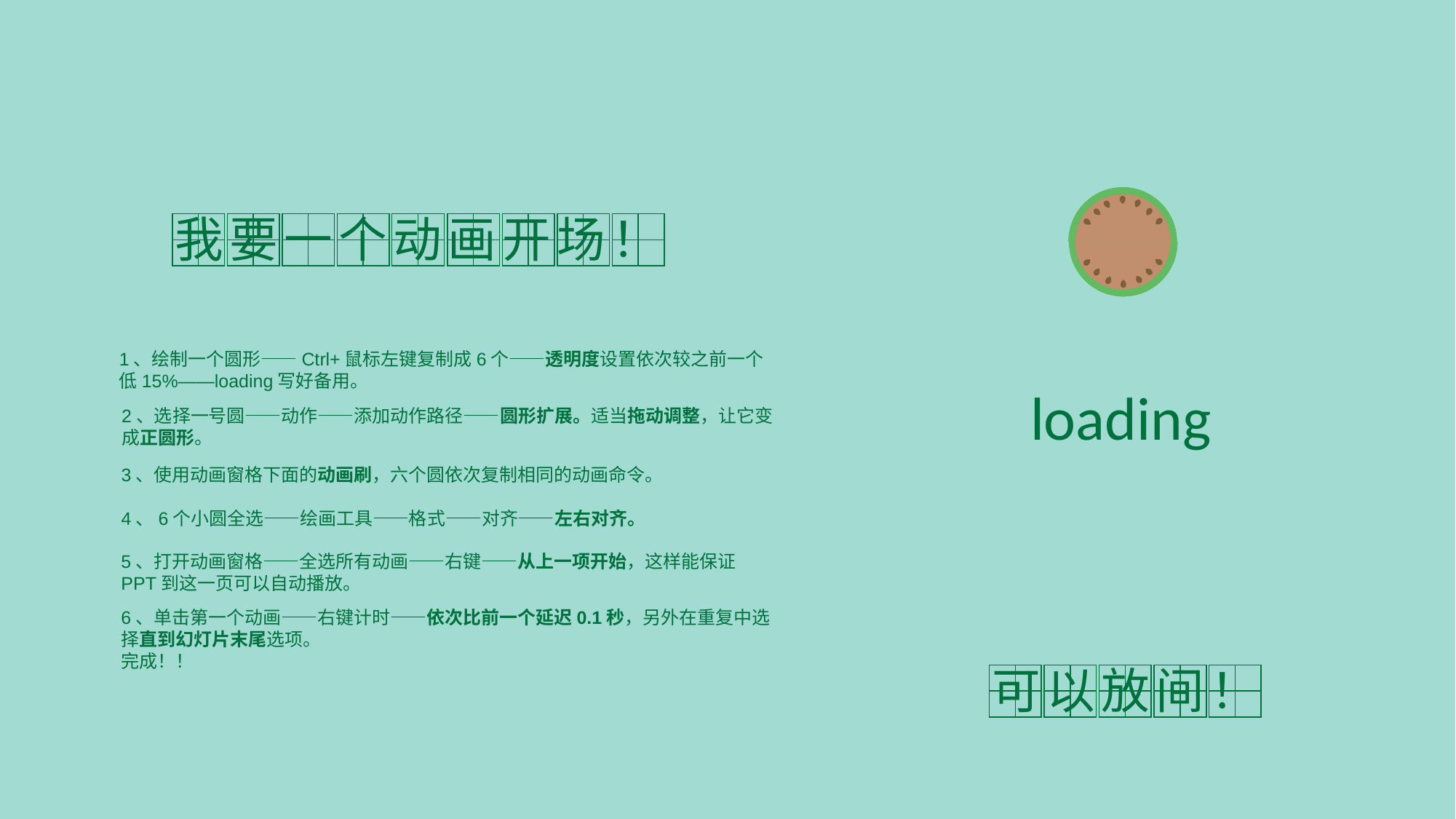

我要一个动画开场！

1、绘制一个圆形——Ctrl+鼠标左键复制成6个——透明度设置依次较之前一个低15%——loading写好备用。
loading
2、选择一号圆——动作——添加动作路径——圆形扩展。适当拖动调整，让它变成正圆形。
3、使用动画窗格下面的动画刷，六个圆依次复制相同的动画命令。
4、6个小圆全选——绘画工具——格式——对齐——左右对齐。
5、打开动画窗格——全选所有动画——右键——从上一项开始，这样能保证PPT到这一页可以自动播放。
6、单击第一个动画——右键计时——依次比前一个延迟0.1秒，另外在重复中选择直到幻灯片末尾选项。
完成！！
可以放间！